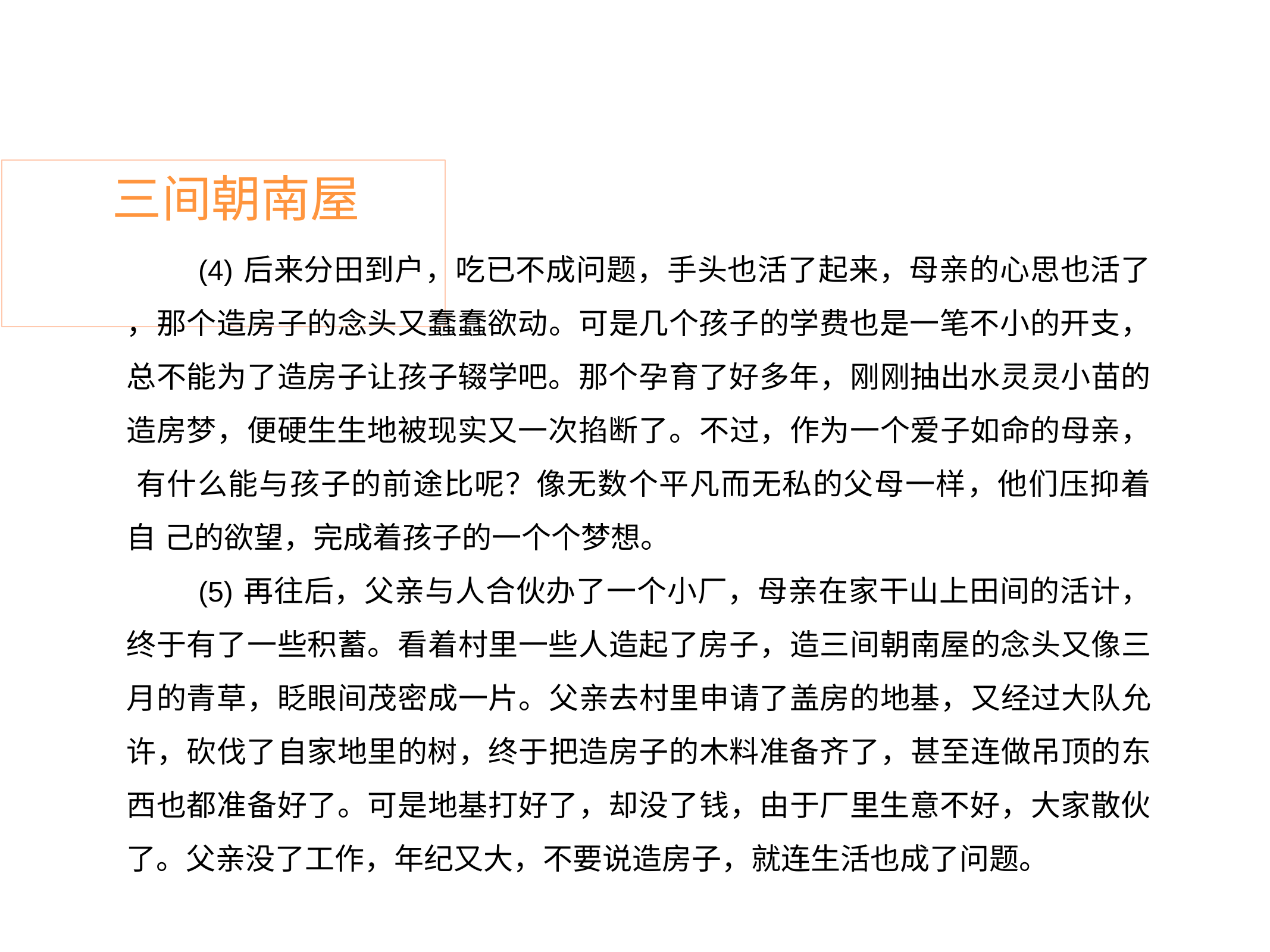

# 三间朝南屋
后来分田到户，吃已不成问题，手头也活了起来，母亲的心思也活了
，那个造房子的念头又蠢蠢欲动。可是几个孩子的学费也是一笔不小的开支， 总不能为了造房子让孩子辍学吧。那个孕育了好多年，刚刚抽出水灵灵小苗的 造房梦，便硬生生地被现实又一次掐断了。不过，作为一个爱子如命的母亲，  有什么能与孩子的前途比呢？像无数个平凡而无私的父母一样，他们压抑着自 己的欲望，完成着孩子的一个个梦想。
再往后，父亲与人合伙办了一个小厂，母亲在家干山上田间的活计，
终于有了一些积蓄。看着村里一些人造起了房子，造三间朝南屋的念头又像三 月的青草，眨眼间茂密成一片。父亲去村里申请了盖房的地基，又经过大队允 许，砍伐了自家地里的树，终于把造房子的木料准备齐了，甚至连做吊顶的东 西也都准备好了。可是地基打好了，却没了钱，由于厂里生意不好，大家散伙 了。父亲没了工作，年纪又大，不要说造房子，就连生活也成了问题。